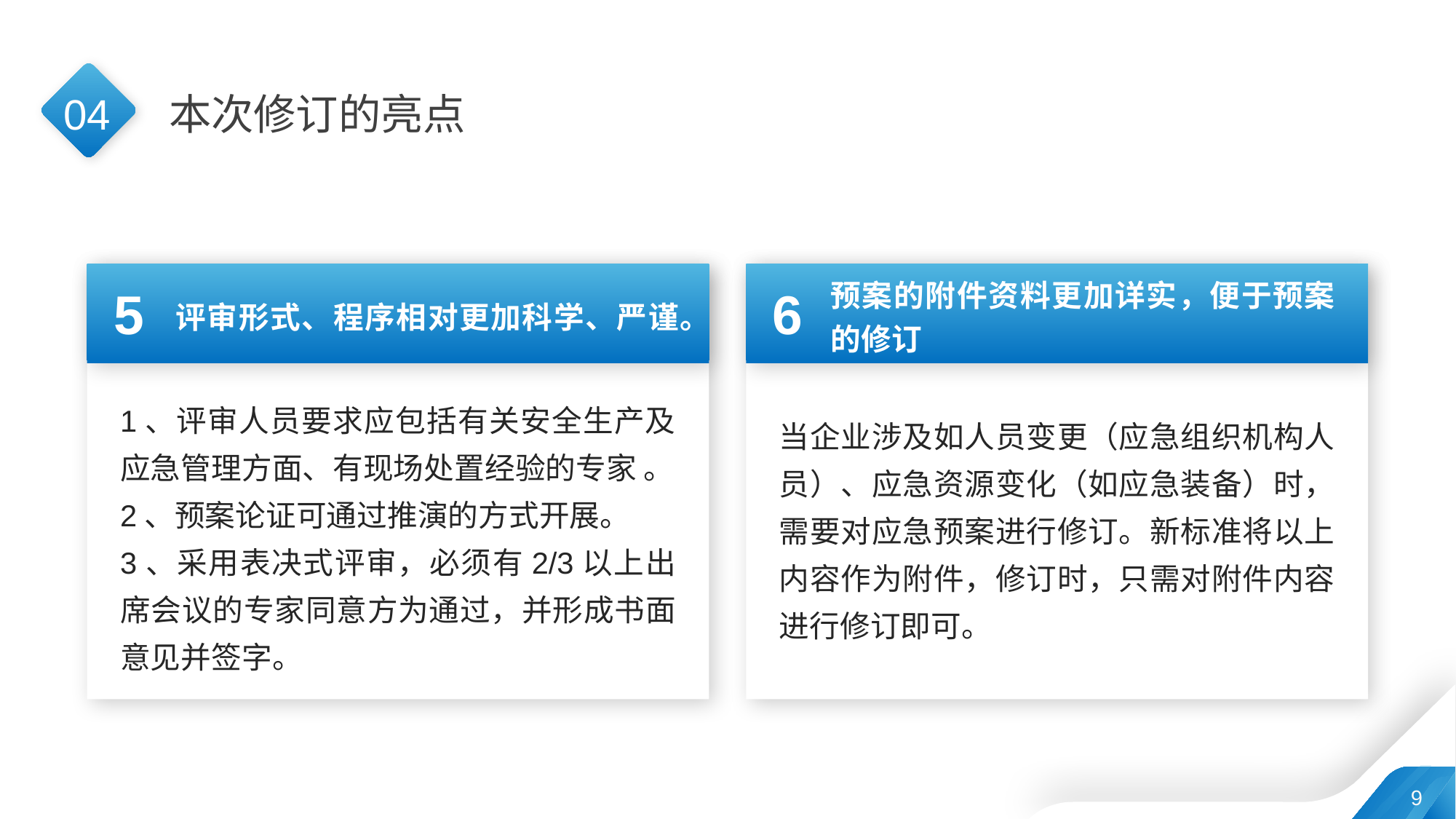

04
本次修订的亮点
预案的附件资料更加详实，便于预案的修订

5
6
评审形式、程序相对更加科学、严谨。
1、评审人员要求应包括有关安全生产及应急管理方面、有现场处置经验的专家 。
2、预案论证可通过推演的方式开展。
3、采用表决式评审，必须有2/3以上出席会议的专家同意方为通过，并形成书面意见并签字。
当企业涉及如人员变更（应急组织机构人员）、应急资源变化（如应急装备）时，需要对应急预案进行修订。新标准将以上内容作为附件，修订时，只需对附件内容进行修订即可。